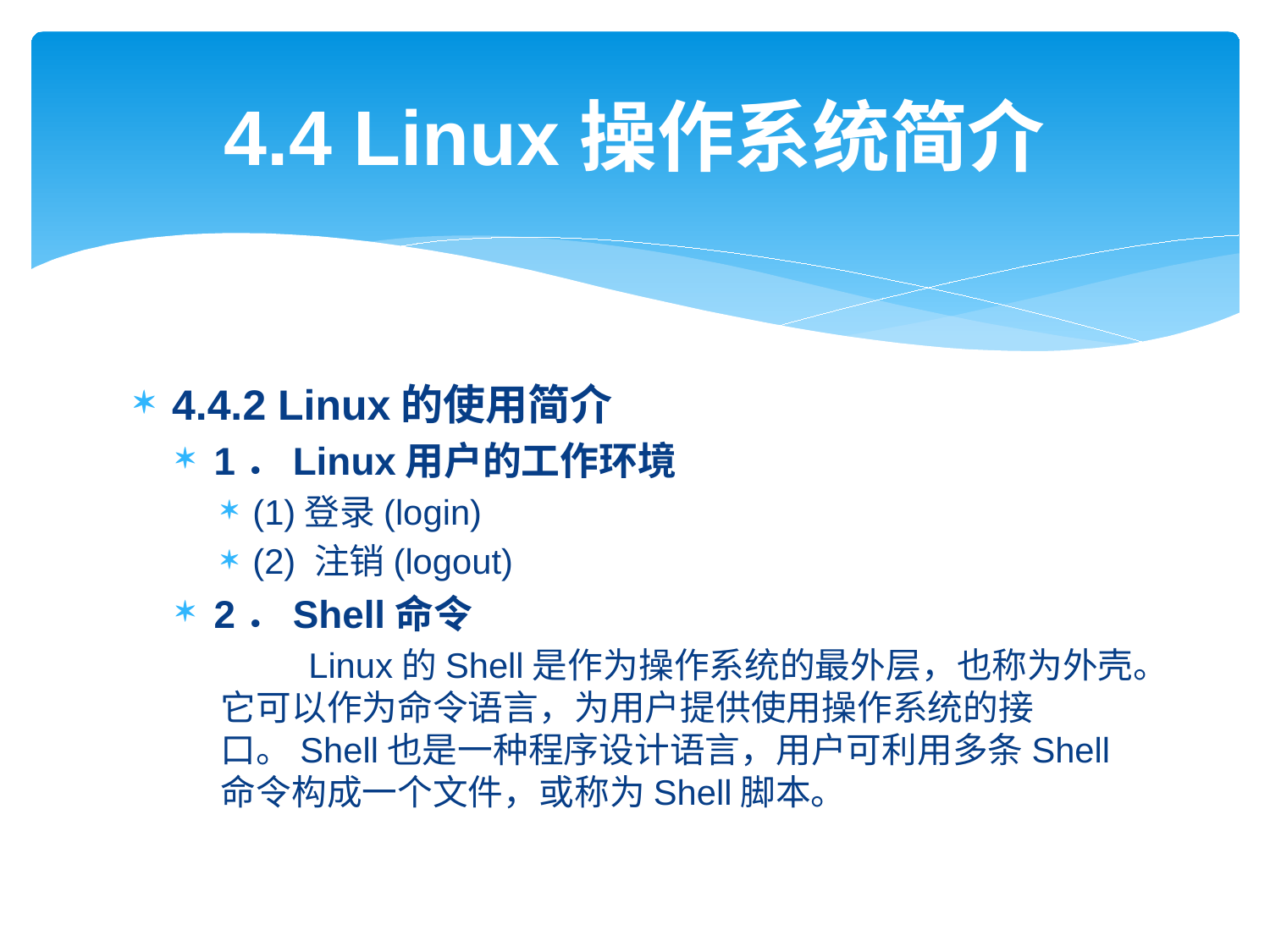

# 4.4 Linux操作系统简介
4.4.2 Linux的使用简介
1．Linux用户的工作环境
(1)登录(login)
(2) 注销(logout)
2．Shell命令
         Linux的Shell是作为操作系统的最外层，也称为外壳。它可以作为命令语言，为用户提供使用操作系统的接口。Shell也是一种程序设计语言，用户可利用多条Shell命令构成一个文件，或称为Shell脚本。